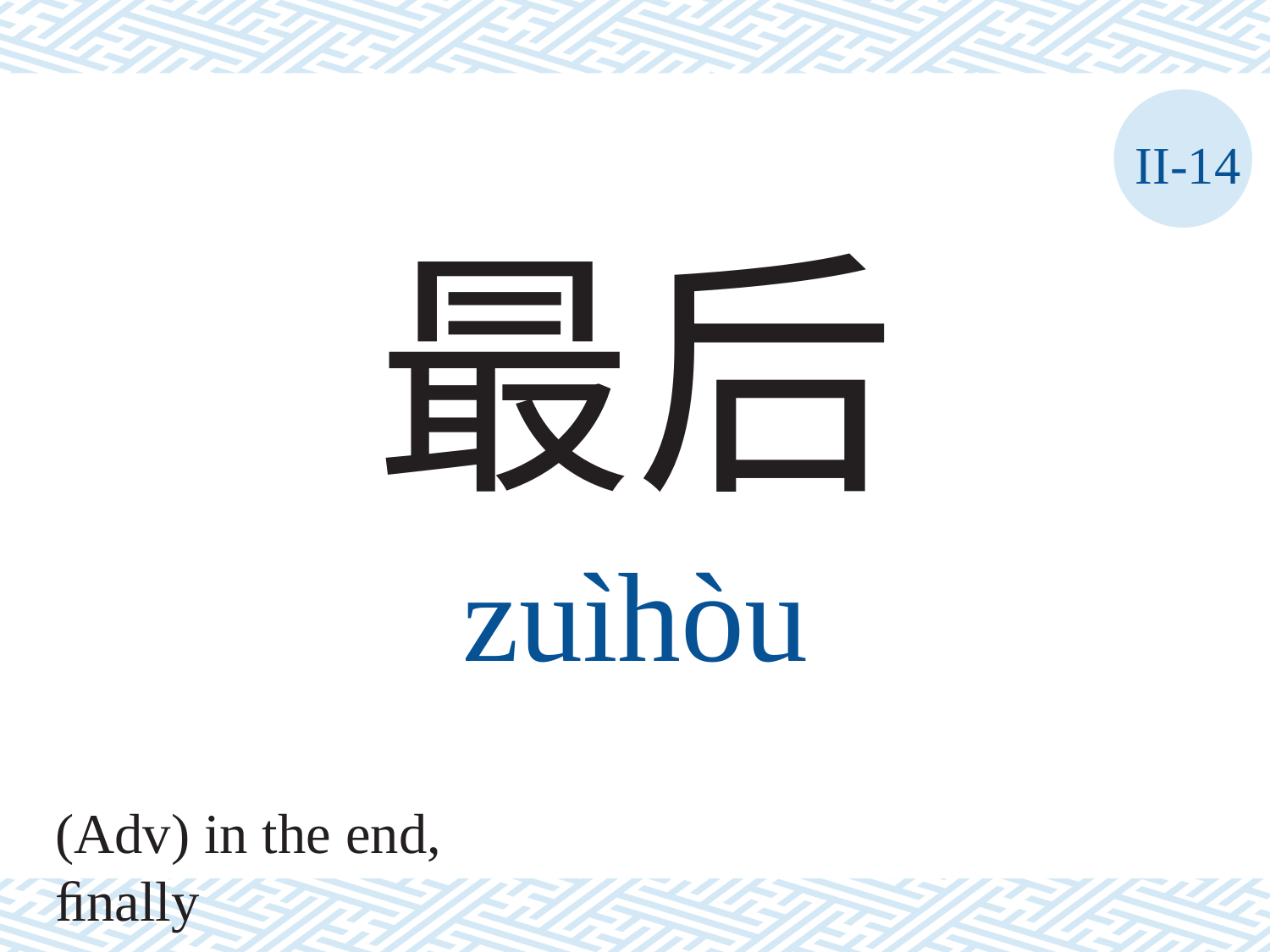

II-14
最后
zuìhòu
(Adv) in the end, ﬁnally